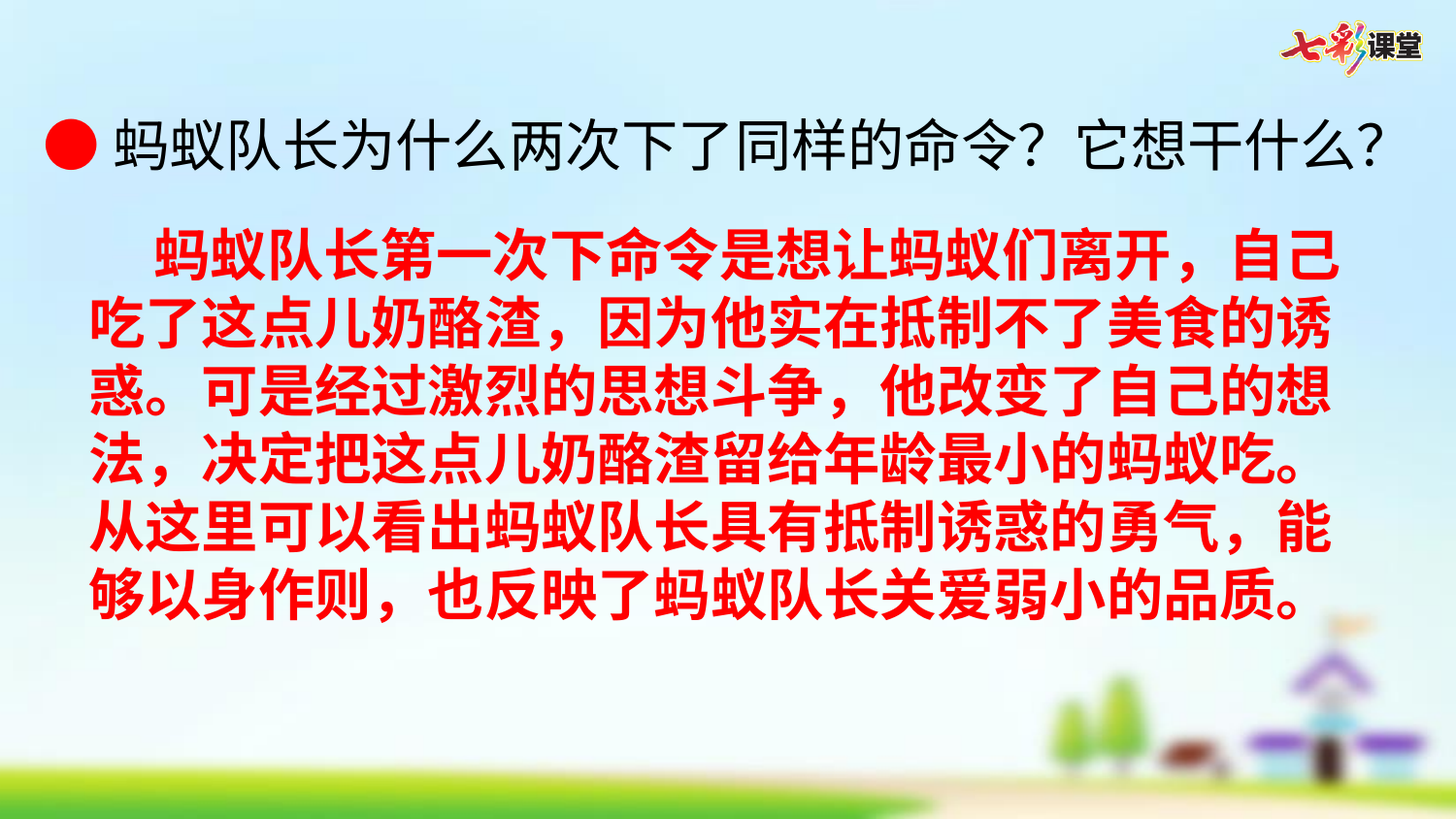

●蚂蚁队长为什么两次下了同样的命令？它想干什么？
    蚂蚁队长第一次下命令是想让蚂蚁们离开，自己吃了这点儿奶酪渣，因为他实在抵制不了美食的诱惑。可是经过激烈的思想斗争，他改变了自己的想法，决定把这点儿奶酪渣留给年龄最小的蚂蚁吃。从这里可以看出蚂蚁队长具有抵制诱惑的勇气，能够以身作则，也反映了蚂蚁队长关爱弱小的品质。